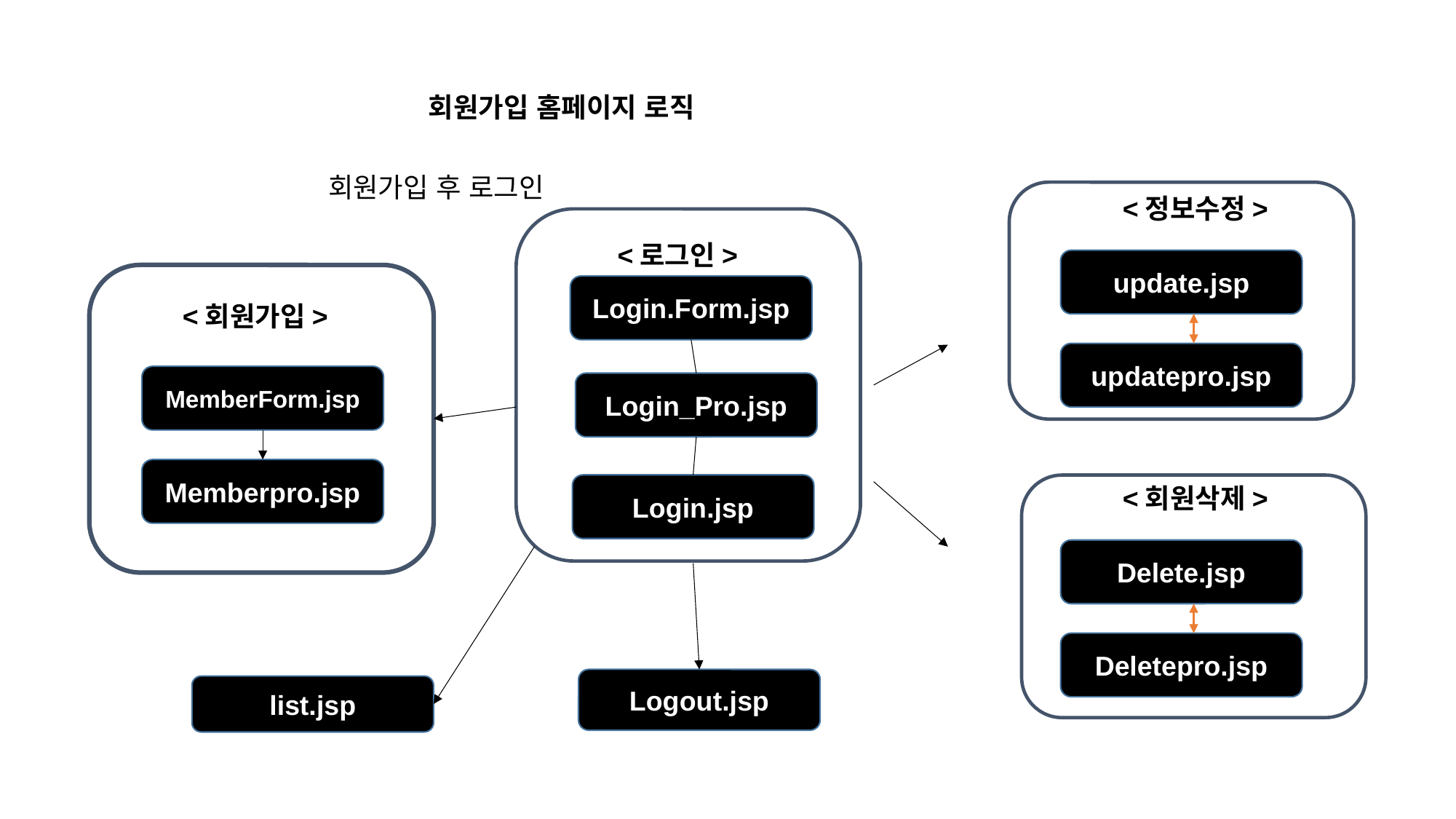

회원가입 홈페이지 로직
회원가입 후 로그인

<정보수정>

<로그인>
update.jsp

Login.Form.jsp
<회원가입>
updatepro.jsp
MemberForm.jsp
Login_Pro.jsp
Memberpro.jsp
Login.jsp

<회원삭제>
Delete.jsp
Deletepro.jsp
Logout.jsp
list.jsp